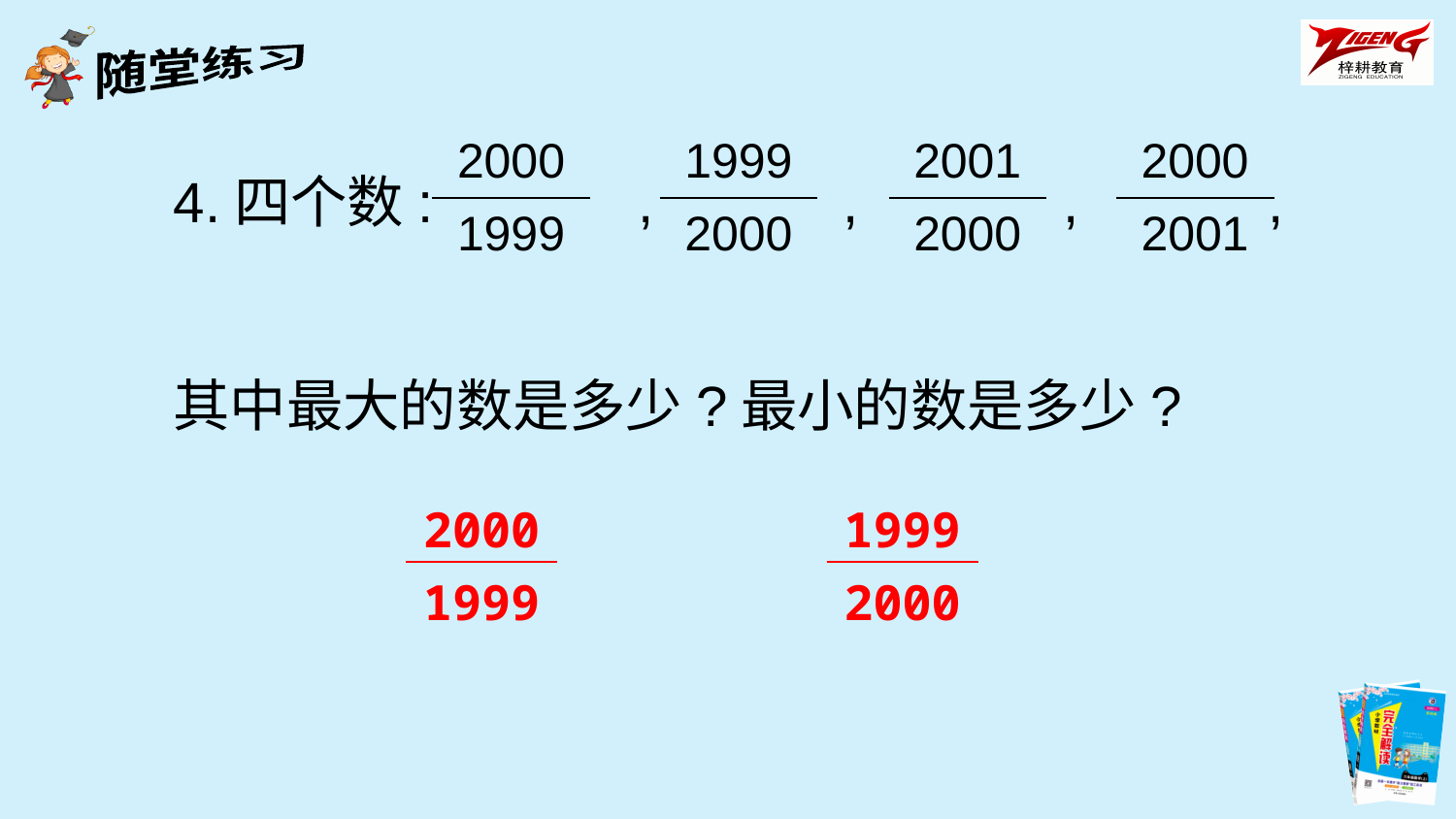

4.四个数:             ,            ,             ,            ,

其中最大的数是多少?最小的数是多少?
| 2000 |
| --- |
| 1999 |
| 1999 |
| --- |
| 2000 |
| 2001 |
| --- |
| 2000 |
| 2000 |
| --- |
| 2001 |
| 2000 |
| --- |
| 1999 |
| 1999 |
| --- |
| 2000 |